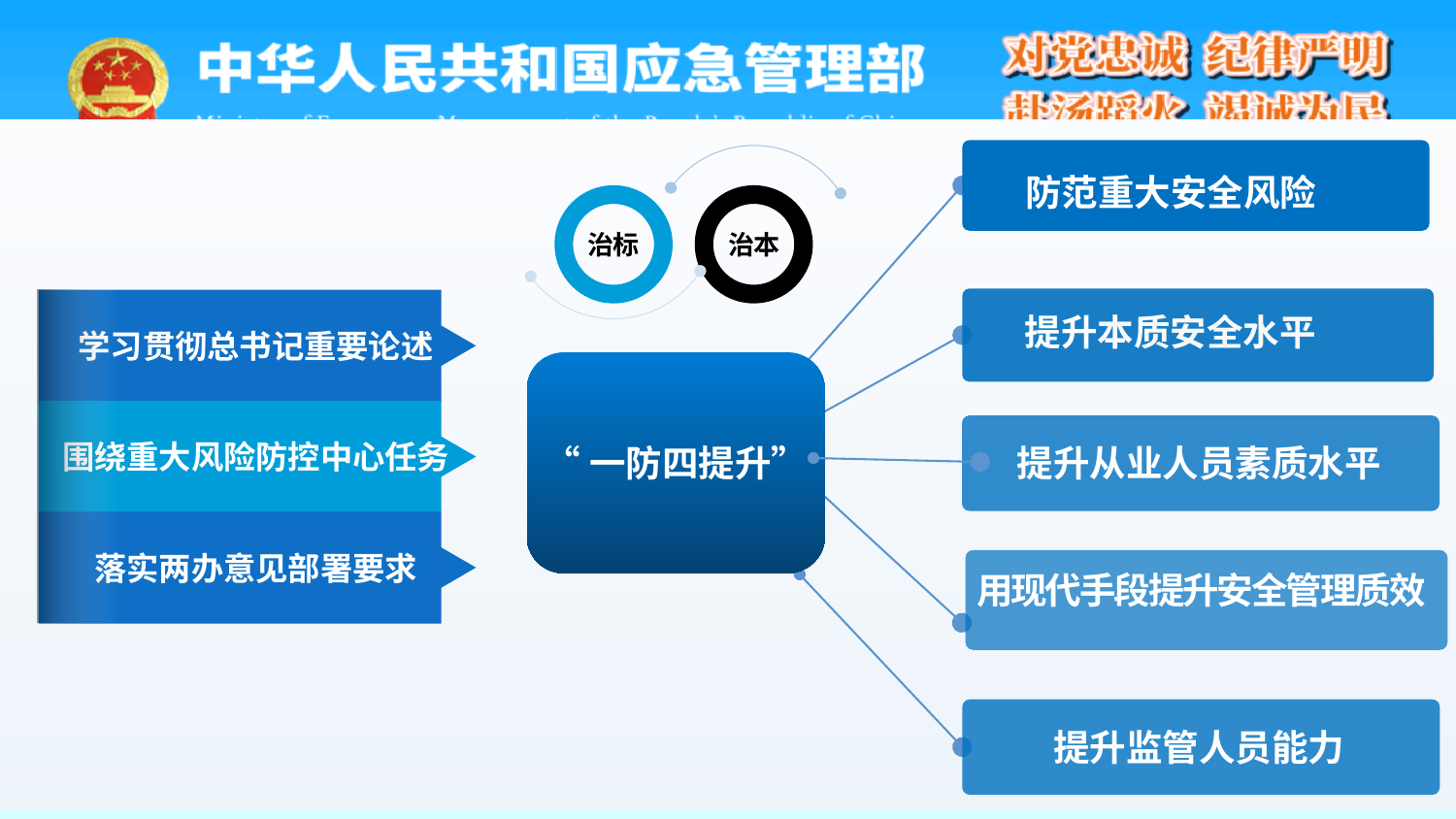

防范重大安全风险

治标
治本

学习贯彻总书记重要论述

提升本质安全水平

围绕重大风险防控中心任务

“一防四提升”
提升从业人员素质水平
落实两办意见部署要求

用现代手段提升安全管理质效

提升监管人员能力
31